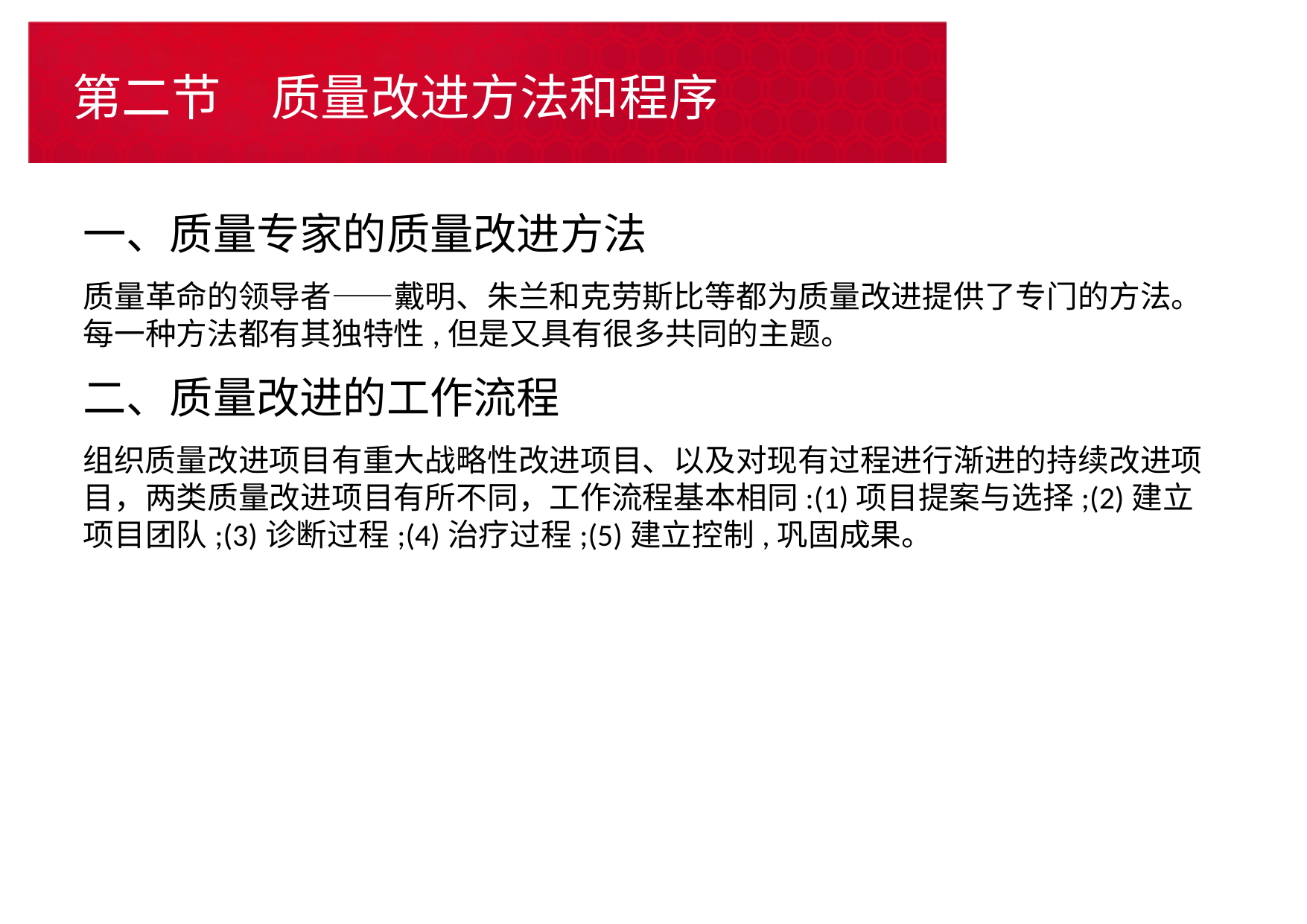

# 第二节　质量改进方法和程序
一、质量专家的质量改进方法
质量革命的领导者——戴明、朱兰和克劳斯比等都为质量改进提供了专门的方法。每一种方法都有其独特性,但是又具有很多共同的主题。
二、质量改进的工作流程
组织质量改进项目有重大战略性改进项目、以及对现有过程进行渐进的持续改进项目，两类质量改进项目有所不同，工作流程基本相同:(1)项目提案与选择;(2)建立项目团队;(3)诊断过程;(4)治疗过程;(5)建立控制,巩固成果。